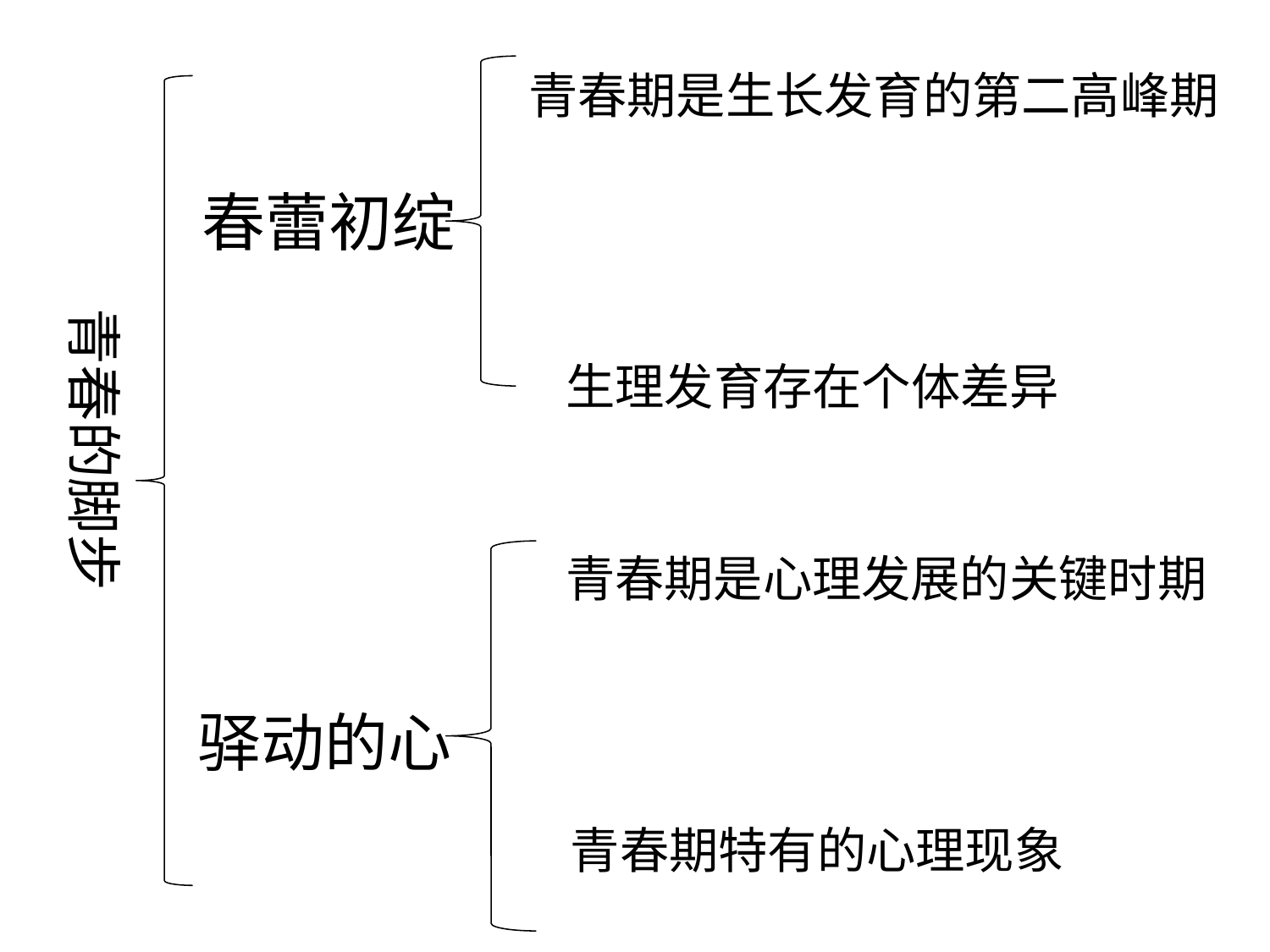

青春期是生长发育的第二高峰期

春蕾初绽
青春的脚步
生理发育存在个体差异

青春期是心理发展的关键时期
驿动的心
青春期特有的心理现象